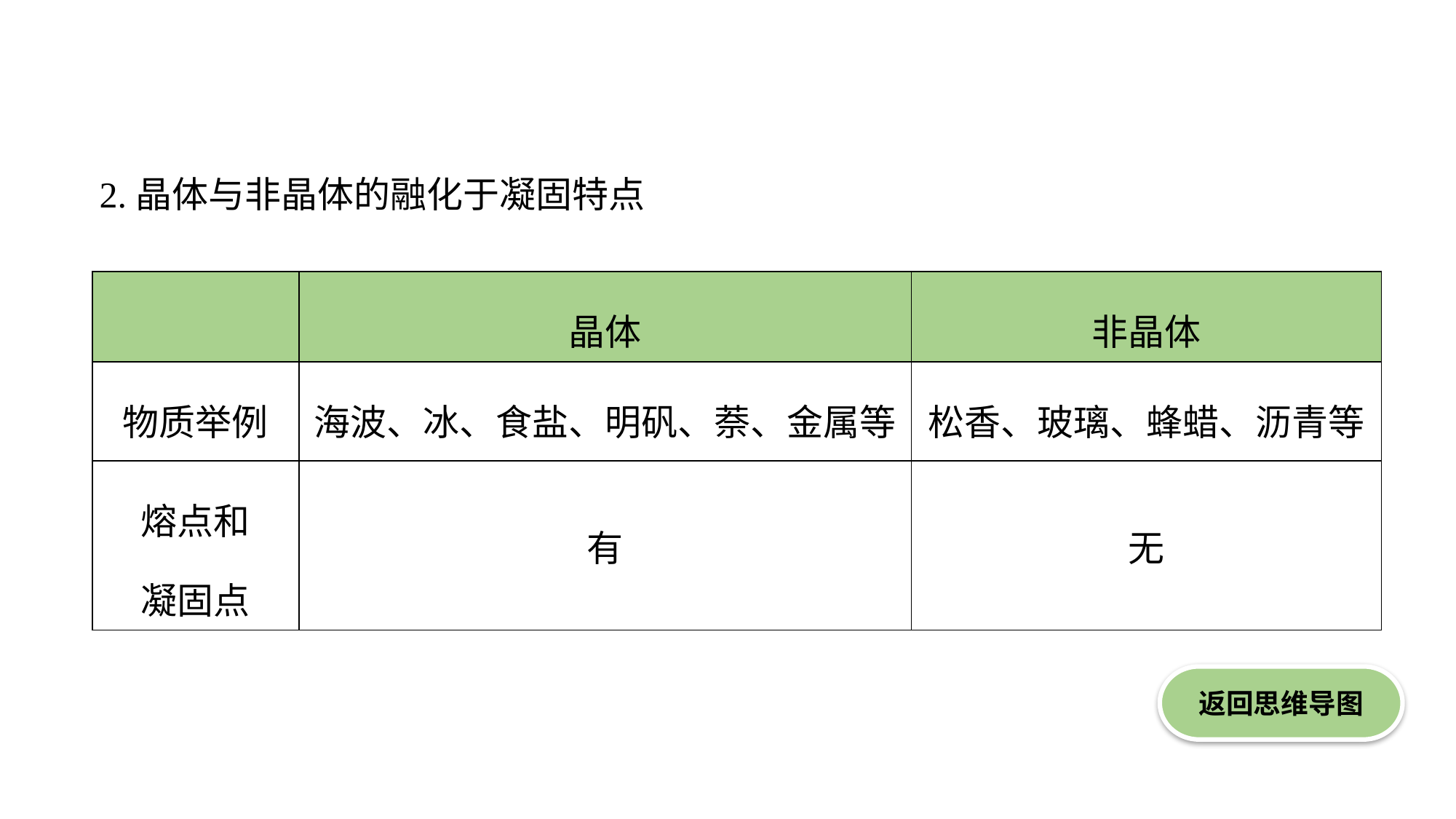

2.晶体与非晶体的融化于凝固特点
|  | 晶体 | 非晶体 |
| --- | --- | --- |
| 物质举例 | 海波、冰、食盐、明矾、萘、金属等 | 松香、玻璃、蜂蜡、沥青等 |
| 熔点和 凝固点 | 有 | 无 |
返回思维导图